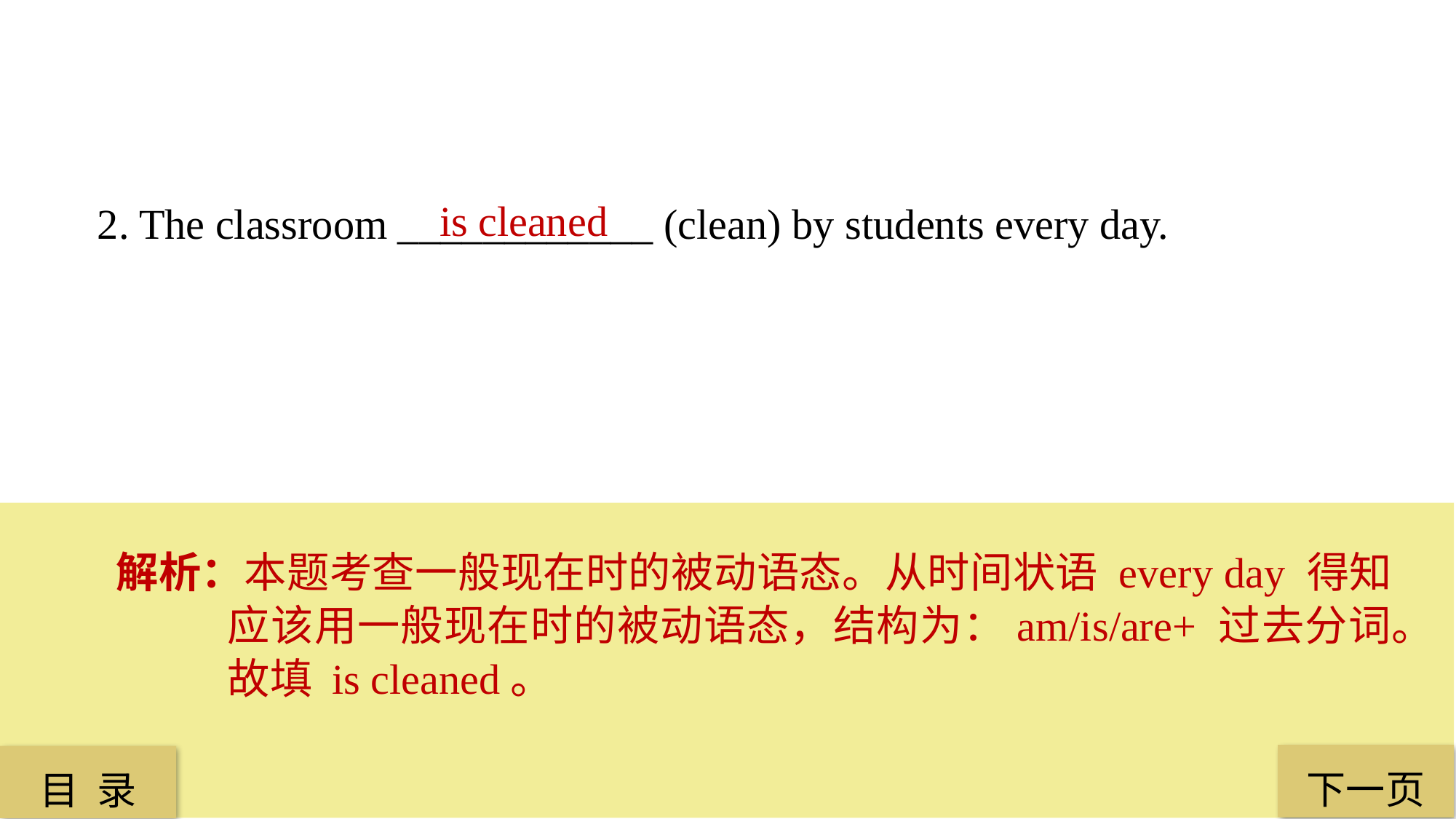

2. The classroom ____________ (clean) by students every day.
 is cleaned
解析：本题考查一般现在时的被动语态。从时间状语 every day 得知应该用一般现在时的被动语态，结构为：am/is/are+ 过去分词。故填 is cleaned。